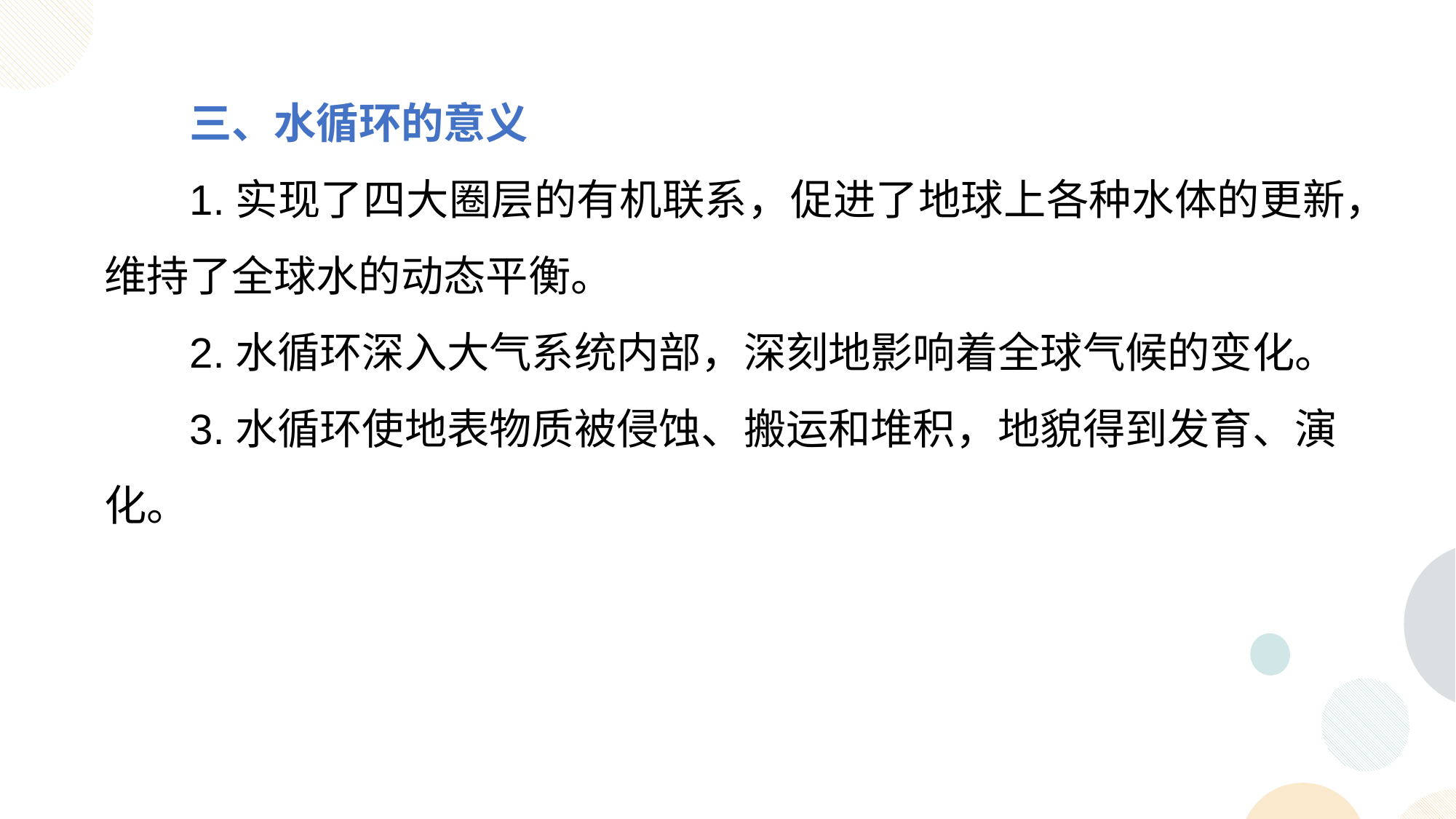

三、水循环的意义
1.实现了四大圈层的有机联系，促进了地球上各种水体的更新，维持了全球水的动态平衡。
2.水循环深入大气系统内部，深刻地影响着全球气候的变化。
3.水循环使地表物质被侵蚀、搬运和堆积，地貌得到发育、演化。